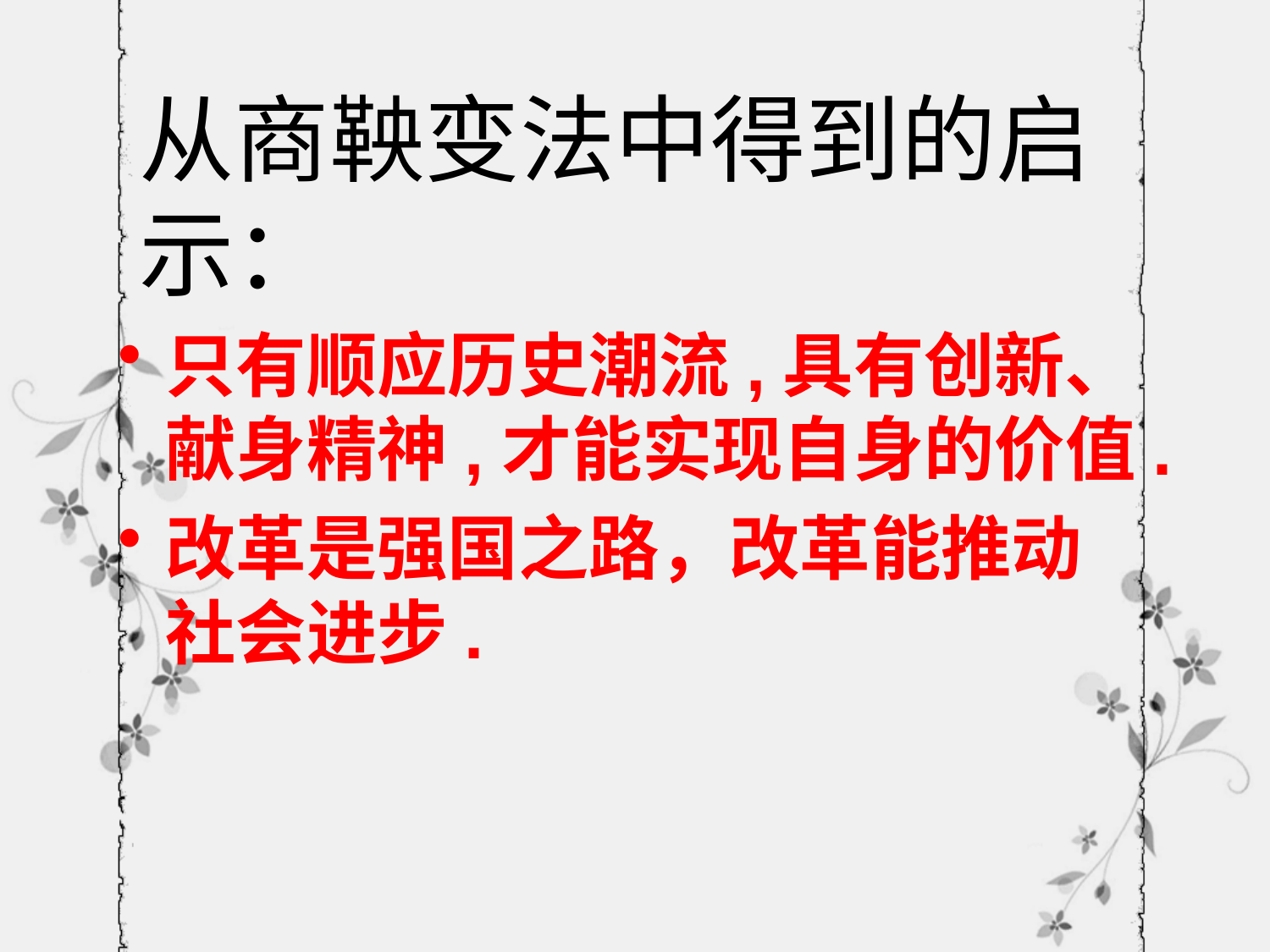

从商鞅变法中得到的启示：
只有顺应历史潮流,具有创新、献身精神,才能实现自身的价值.
改革是强国之路，改革能推动社会进步.